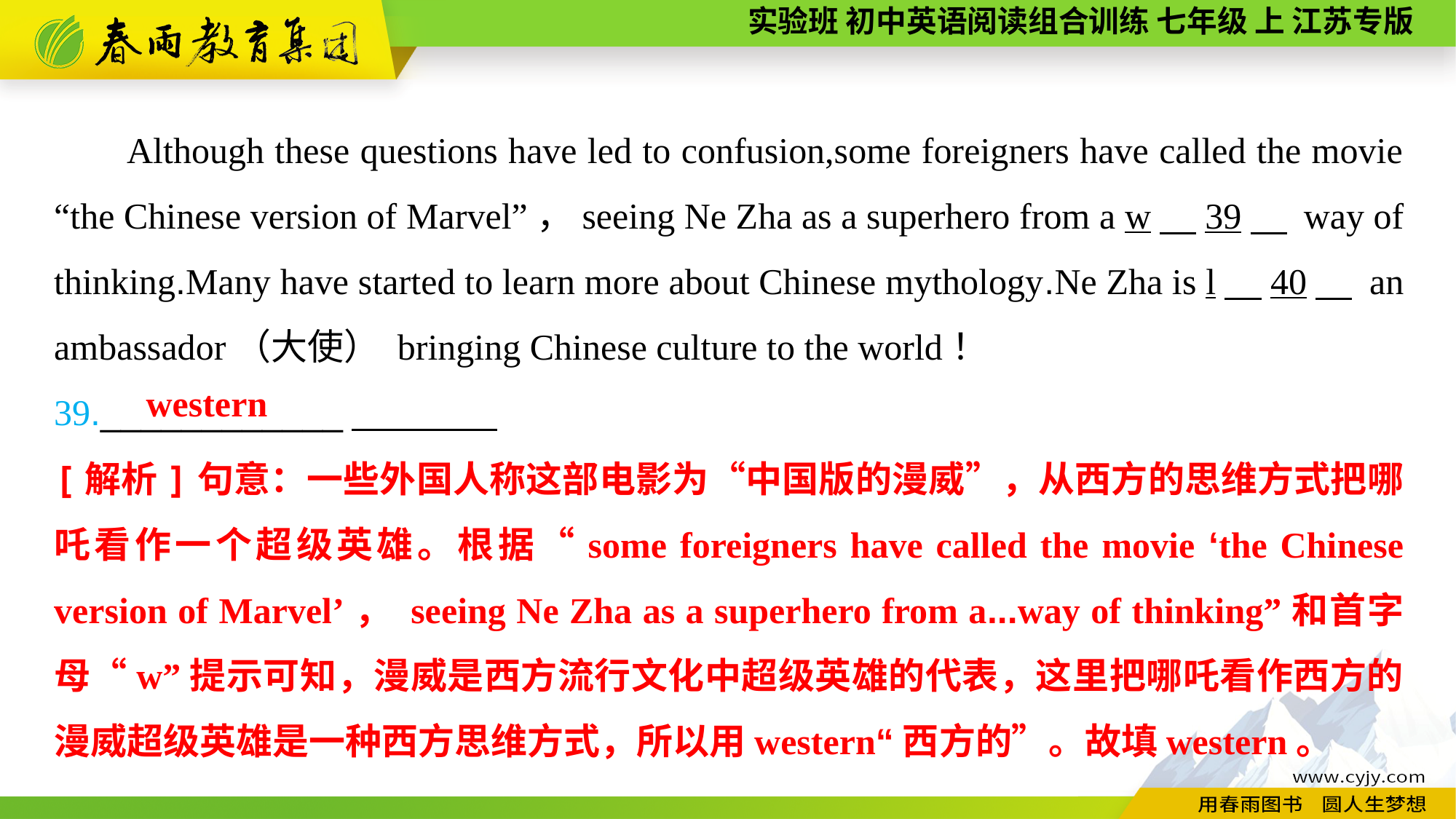

Although these questions have led to confusion,some foreigners have called the movie “the Chinese version of Marvel”，seeing Ne Zha as a superhero from a w　39　 way of thinking.Many have started to learn more about Chinese mythology.Ne Zha is l　40　 an ambassador（大使） bringing Chinese culture to the world！
39.____________
western
[解析]句意：一些外国人称这部电影为“中国版的漫威”，从西方的思维方式把哪吒看作一个超级英雄。根据“some foreigners have called the movie ‘the Chinese version of Marvel’， seeing Ne Zha as a superhero from a...way of thinking”和首字母“w”提示可知，漫威是西方流行文化中超级英雄的代表，这里把哪吒看作西方的漫威超级英雄是一种西方思维方式，所以用western“西方的”。故填western。